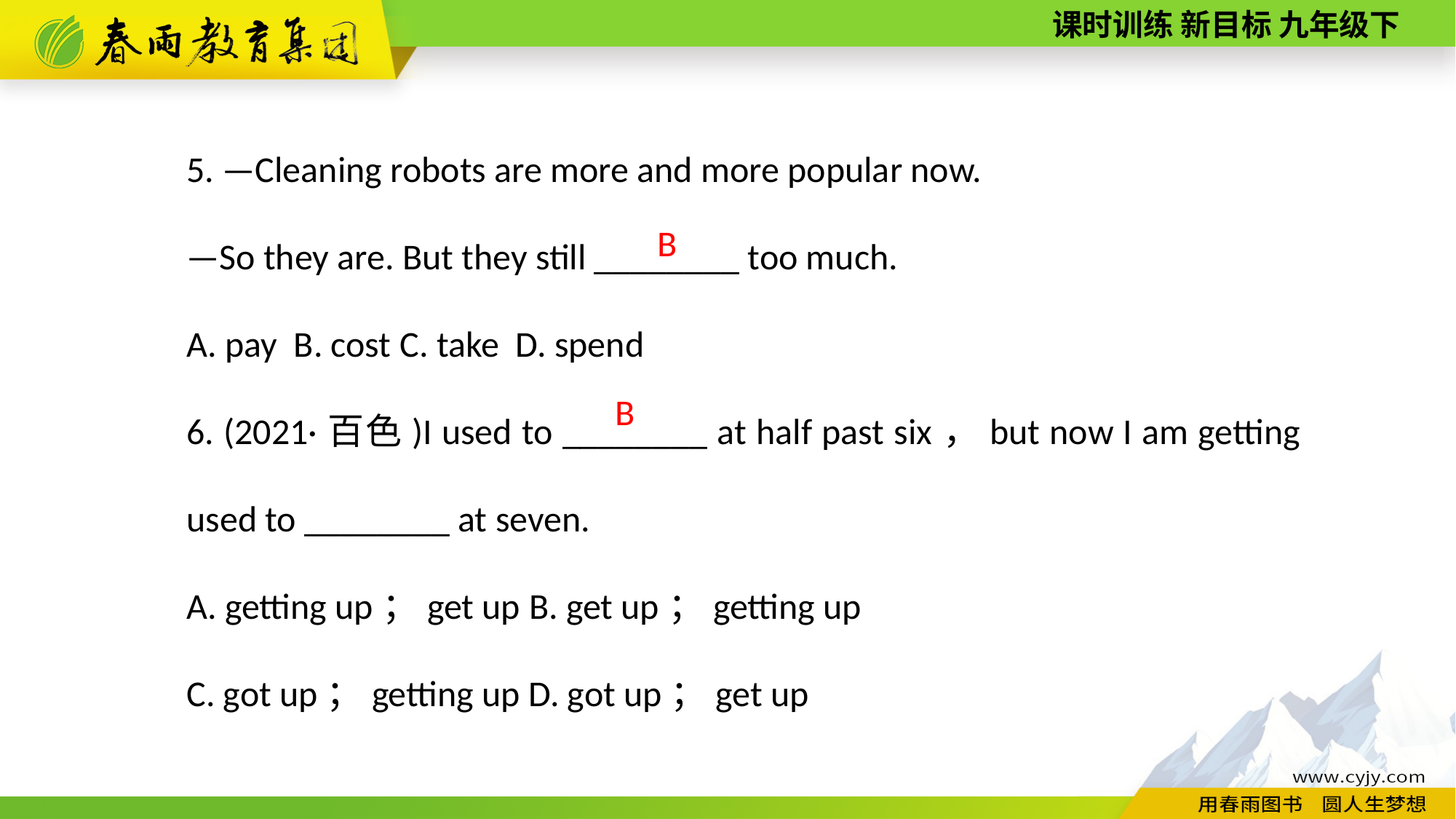

5. —Cleaning robots are more and more popular now.
—So they are. But they still ________ too much.
A. pay  B. cost  C. take  D. spend
6. (2021·百色)I used to ________ at half past six，but now I am getting used to ________ at seven.
A. getting up；get up  B. get up；getting up
C. got up；getting up  D. got up；get up
B
B